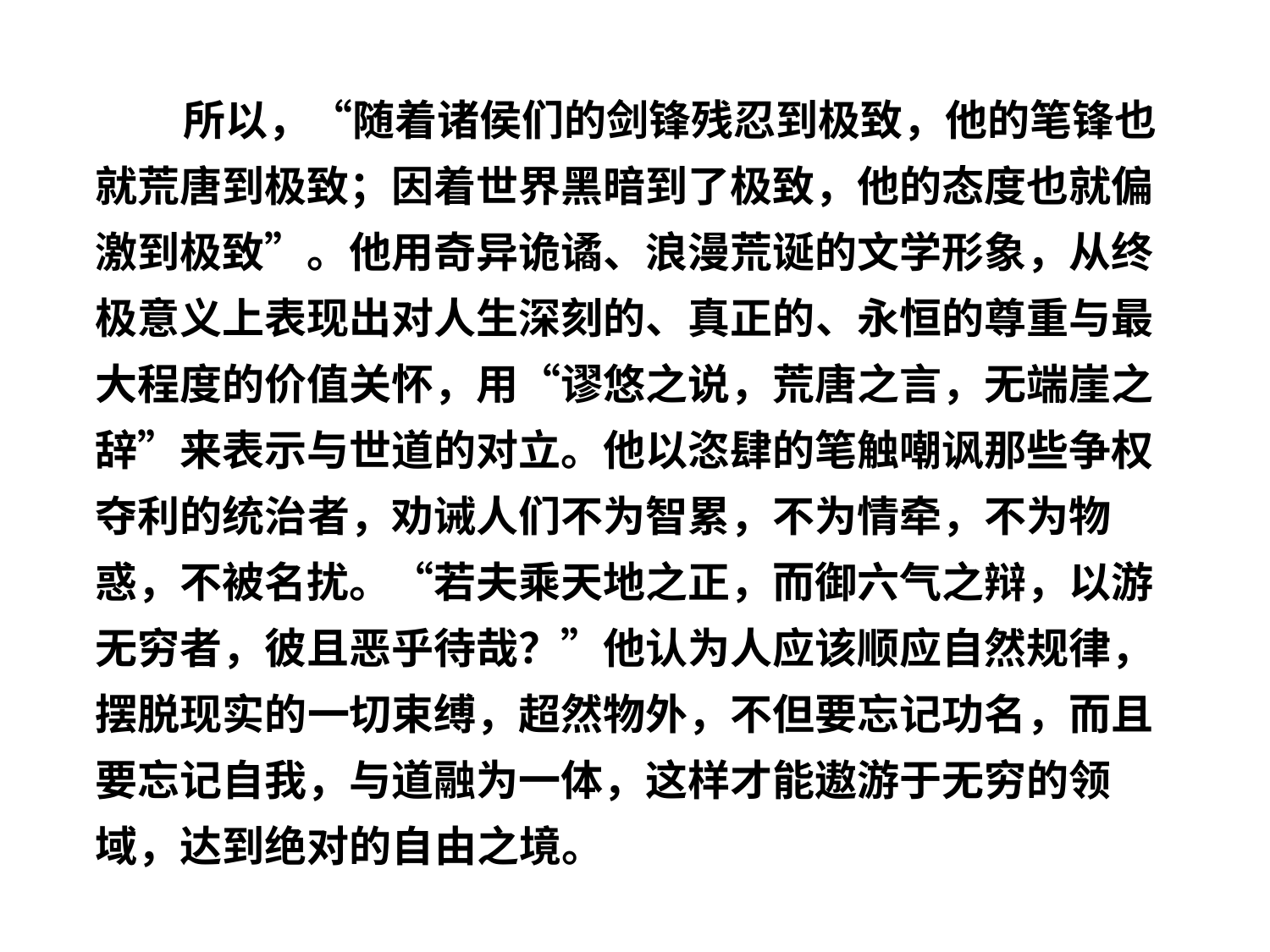

所以，“随着诸侯们的剑锋残忍到极致，他的笔锋也就荒唐到极致；因着世界黑暗到了极致，他的态度也就偏激到极致”。他用奇异诡谲、浪漫荒诞的文学形象，从终极意义上表现出对人生深刻的、真正的、永恒的尊重与最大程度的价值关怀，用“谬悠之说，荒唐之言，无端崖之辞”来表示与世道的对立。他以恣肆的笔触嘲讽那些争权夺利的统治者，劝诫人们不为智累，不为情牵，不为物惑，不被名扰。“若夫乘天地之正，而御六气之辩，以游无穷者，彼且恶乎待哉？”他认为人应该顺应自然规律，摆脱现实的一切束缚，超然物外，不但要忘记功名，而且要忘记自我，与道融为一体，这样才能遨游于无穷的领域，达到绝对的自由之境。